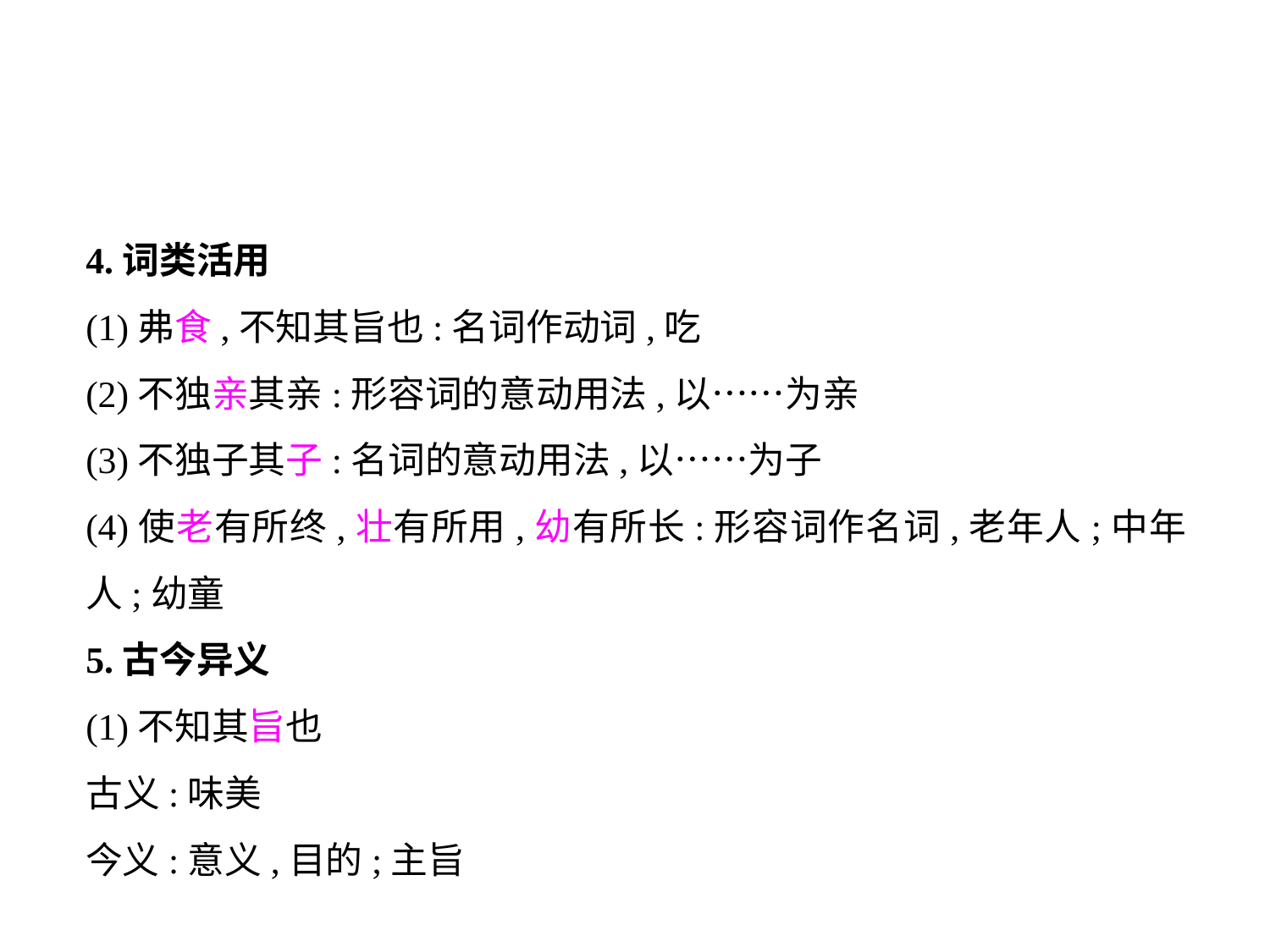

4.词类活用
(1)弗食,不知其旨也:名词作动词,吃
(2)不独亲其亲:形容词的意动用法,以……为亲
(3)不独子其子:名词的意动用法,以……为子
(4)使老有所终,壮有所用,幼有所长:形容词作名词,老年人;中年人;幼童
5.古今异义
(1)不知其旨也
古义:味美
今义:意义,目的;主旨